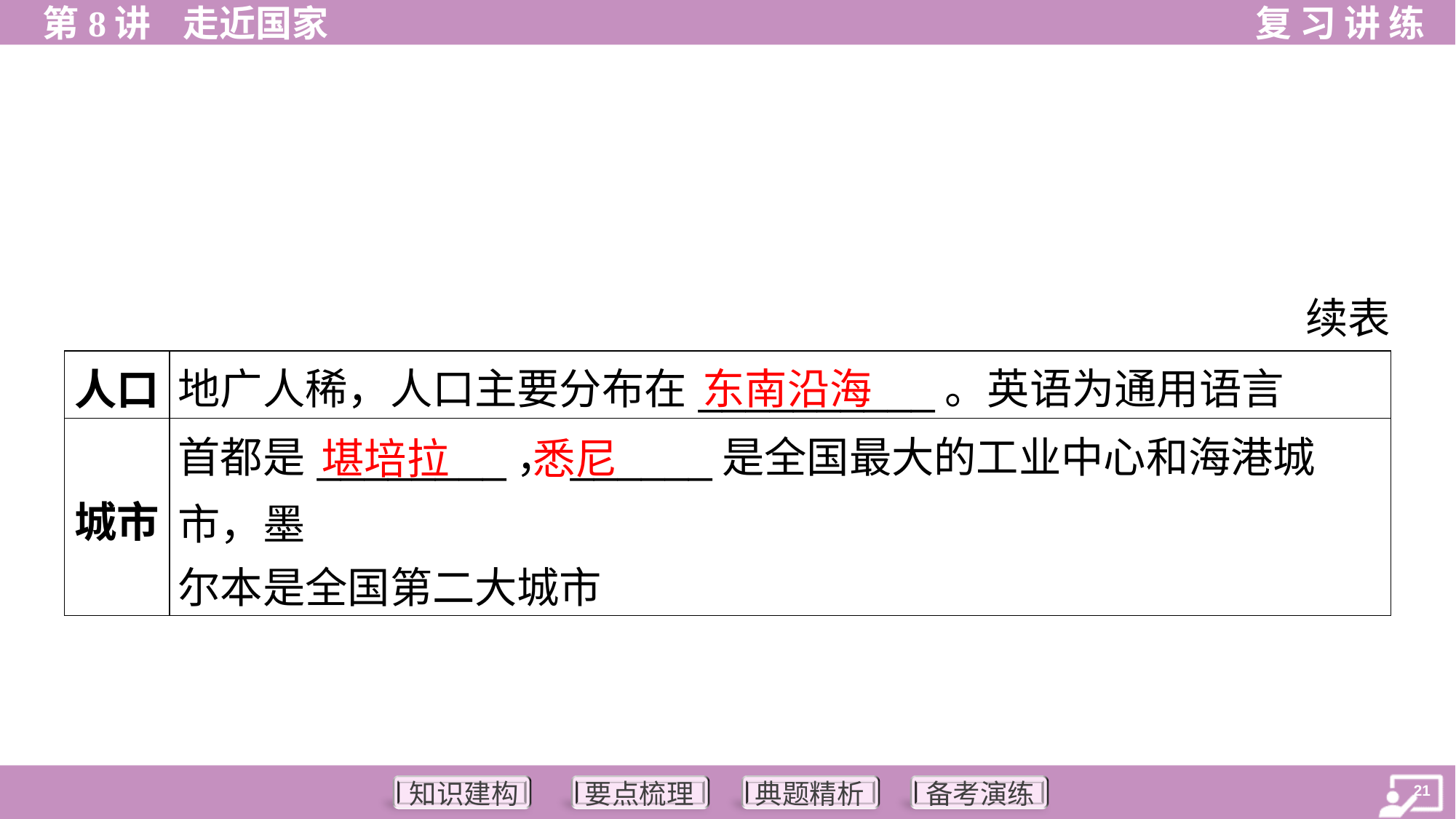

续表
东南沿海
| 人口 | 地广人稀，人口主要分布在\_\_\_\_\_\_\_\_\_\_。英语为通用语言 |
| --- | --- |
| 城市 | 首都是\_\_\_\_\_\_\_\_，\_\_\_\_\_\_是全国最大的工业中心和海港城市，墨 尔本是全国第二大城市 |
堪培拉
悉尼